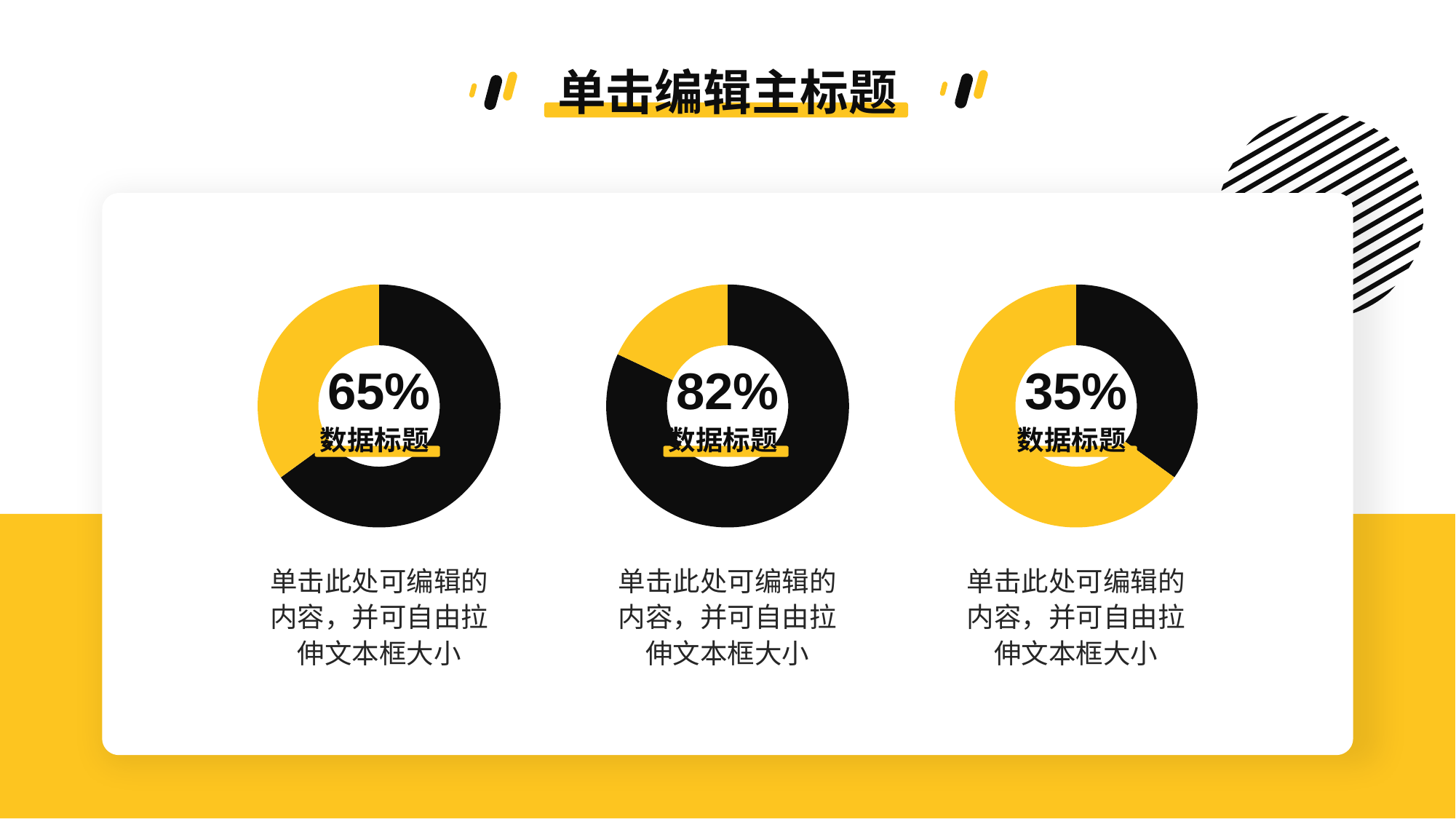

单击编辑主标题

### Chart

| Category | 销售额 |
|---|---|
| 第一季度 | 65.0 |
| 第二季度 | 35.0 |
65%
数据标题

单击此处可编辑的内容，并可自由拉伸文本框大小

### Chart

| Category | 销售额 |
|---|---|
| 第一季度 | 82.0 |
| 第二季度 | 18.0 |
82%
数据标题

单击此处可编辑的内容，并可自由拉伸文本框大小

### Chart

| Category | 销售额 |
|---|---|
| 第一季度 | 35.0 |
| 第二季度 | 65.0 |
35%
数据标题

单击此处可编辑的内容，并可自由拉伸文本框大小